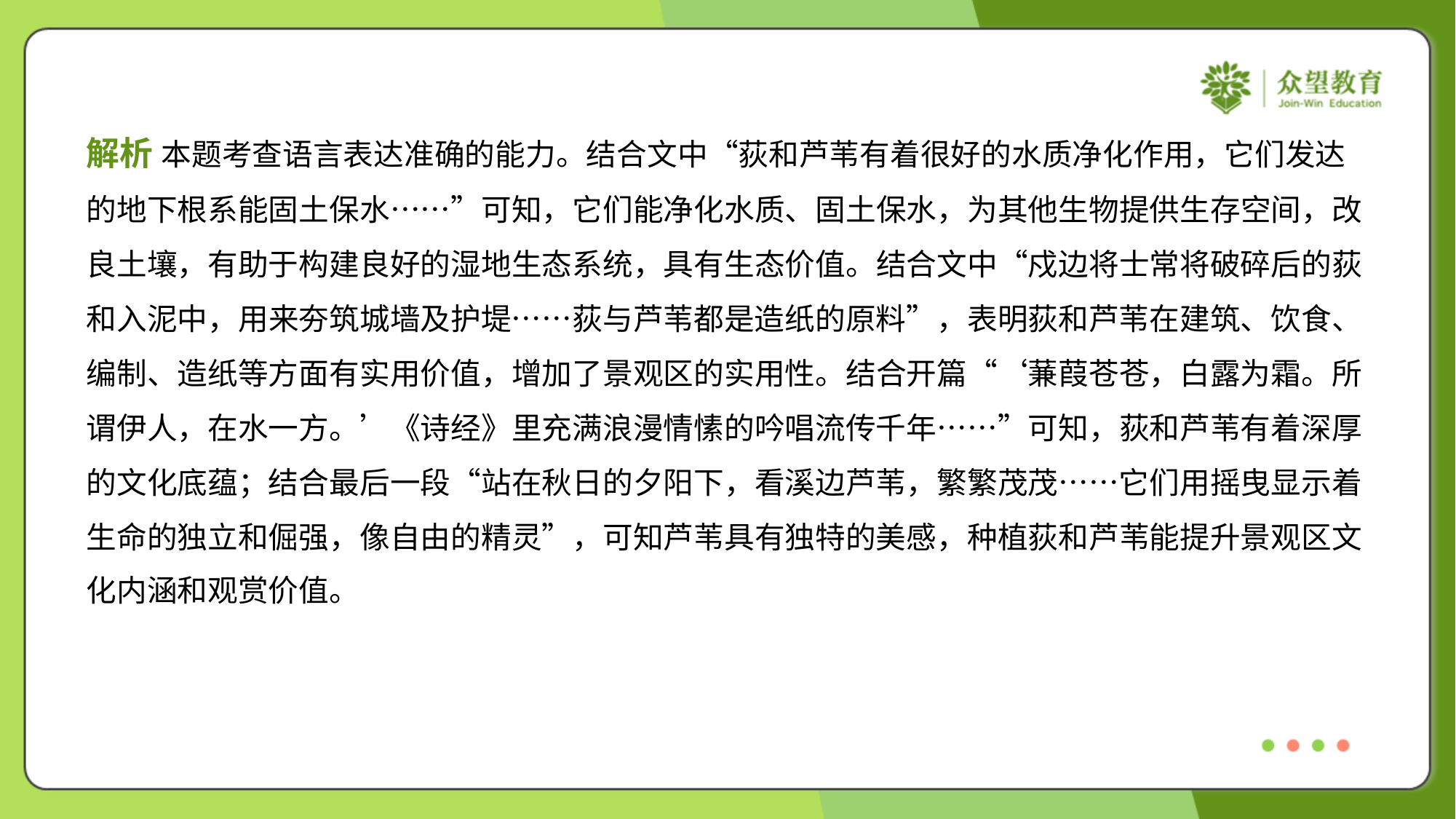

解析 本题考查语言表达准确的能力。结合文中“荻和芦苇有着很好的水质净化作用，它们发达
的地下根系能固土保水……”可知，它们能净化水质、固土保水，为其他生物提供生存空间，改
良土壤，有助于构建良好的湿地生态系统，具有生态价值。结合文中“戍边将士常将破碎后的荻
和入泥中，用来夯筑城墙及护堤……荻与芦苇都是造纸的原料”，表明荻和芦苇在建筑、饮食、
编制、造纸等方面有实用价值，增加了景观区的实用性。结合开篇“‘蒹葭苍苍，白露为霜。所
谓伊人，在水一方。’《诗经》里充满浪漫情愫的吟唱流传千年……”可知，荻和芦苇有着深厚
的文化底蕴；结合最后一段“站在秋日的夕阳下，看溪边芦苇，繁繁茂茂……它们用摇曳显示着
生命的独立和倔强，像自由的精灵”，可知芦苇具有独特的美感，种植荻和芦苇能提升景观区文
化内涵和观赏价值。